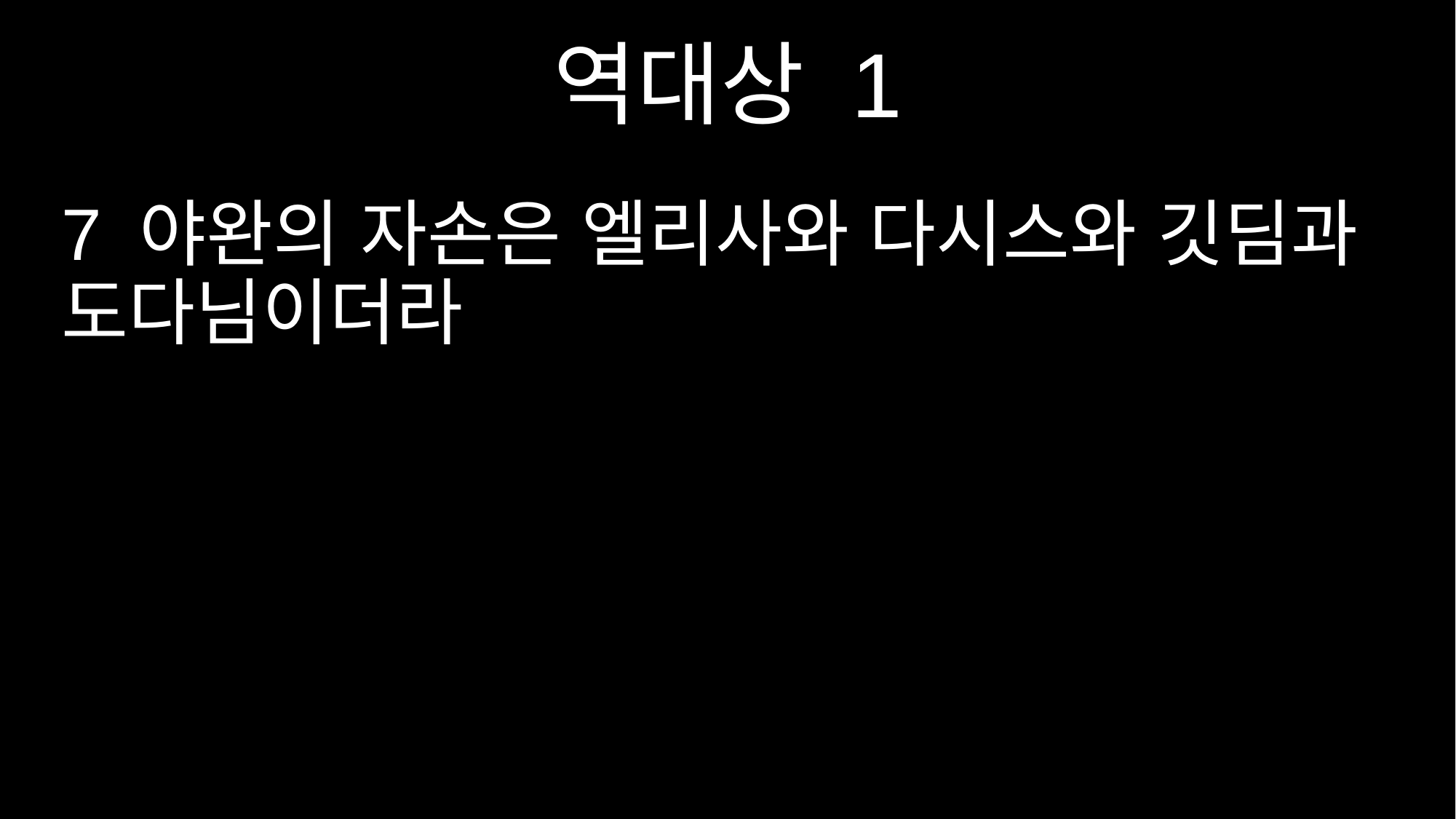

역대상 1
7 야완의 자손은 엘리사와 다시스와 깃딤과 도다님이더라